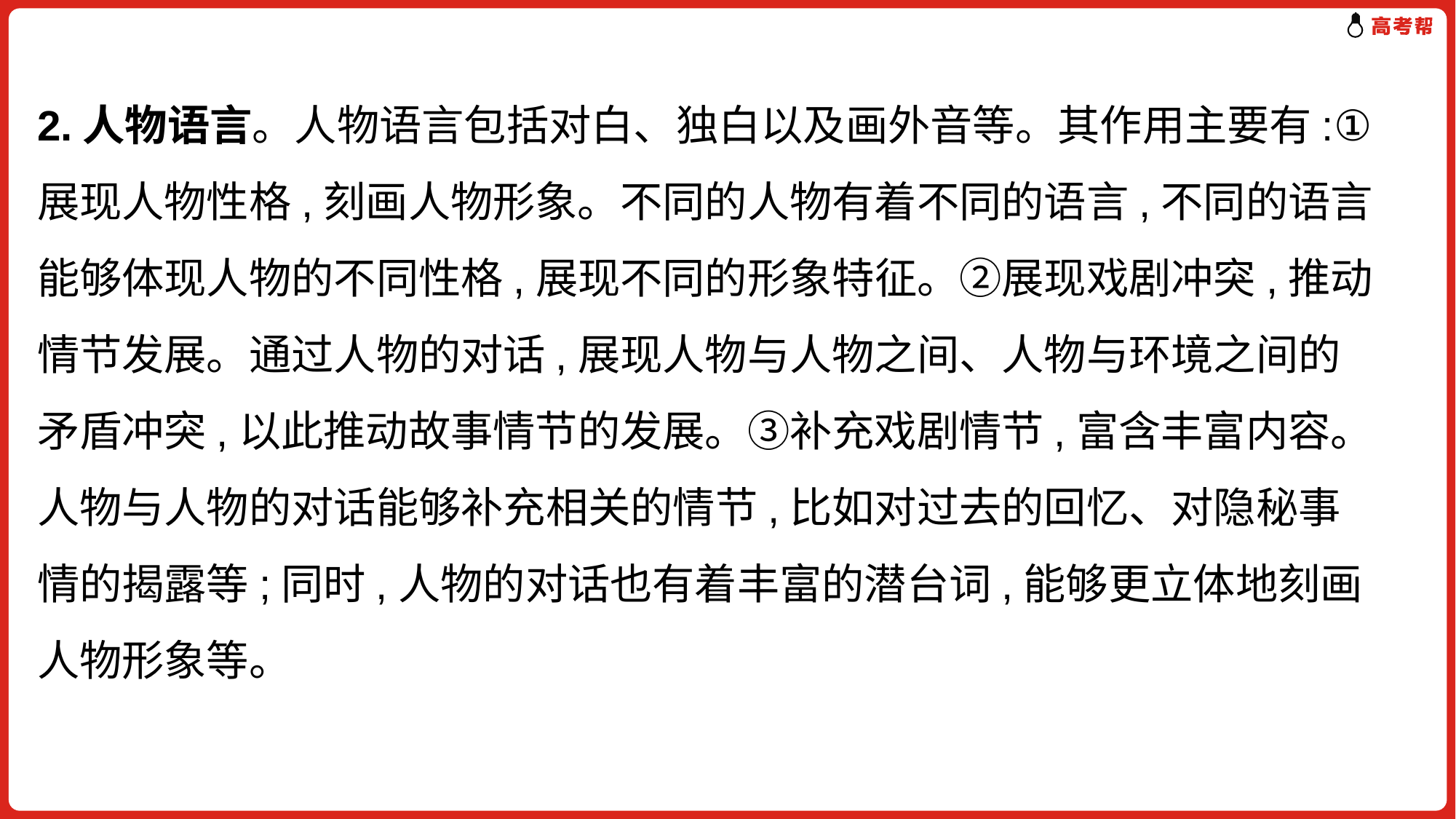

2.人物语言。人物语言包括对白、独白以及画外音等。其作用主要有:①展现人物性格,刻画人物形象。不同的人物有着不同的语言,不同的语言能够体现人物的不同性格,展现不同的形象特征。②展现戏剧冲突,推动情节发展。通过人物的对话,展现人物与人物之间、人物与环境之间的矛盾冲突,以此推动故事情节的发展。③补充戏剧情节,富含丰富内容。人物与人物的对话能够补充相关的情节,比如对过去的回忆、对隐秘事情的揭露等;同时,人物的对话也有着丰富的潜台词,能够更立体地刻画人物形象等。